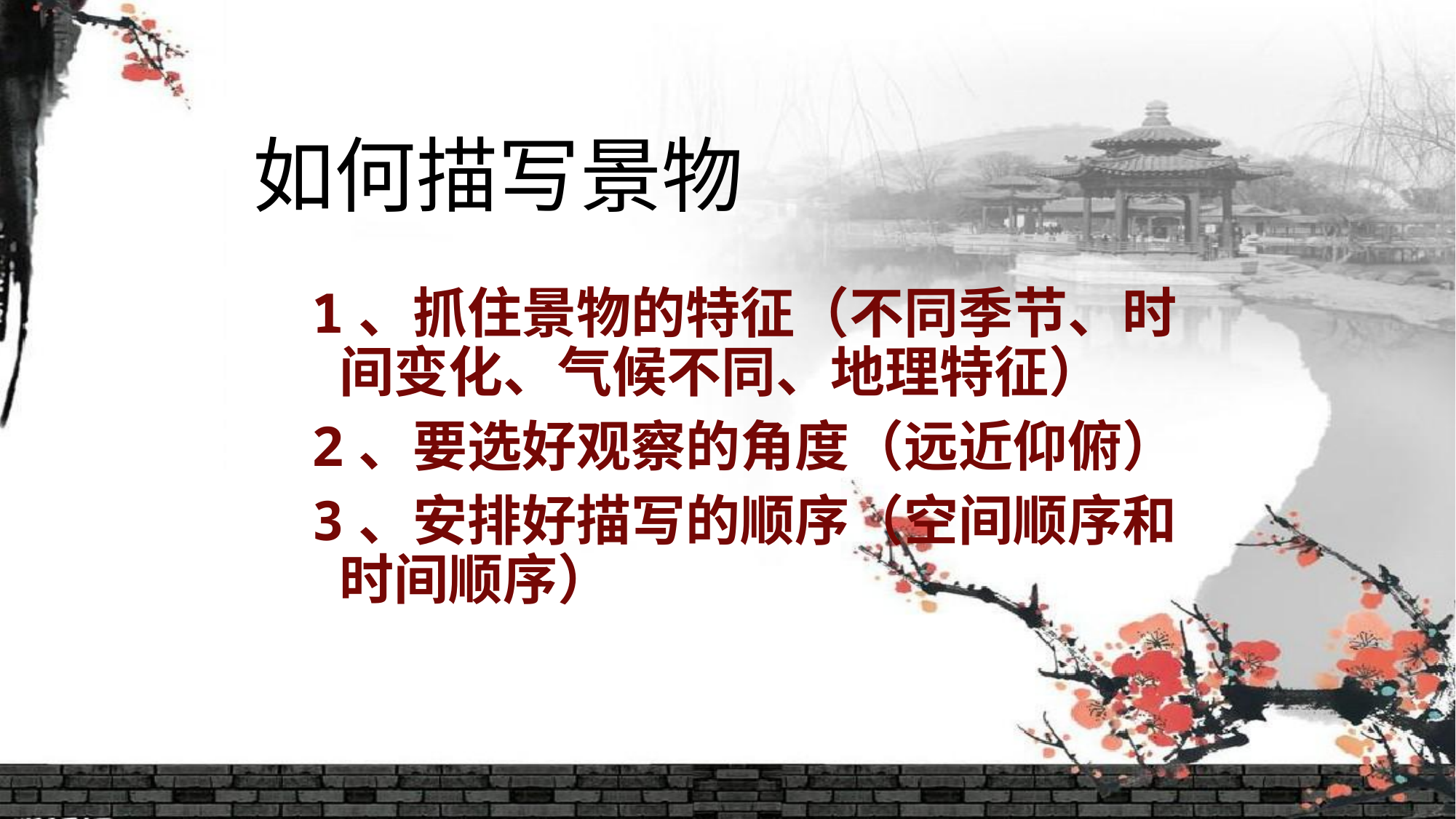

如何描写景物
1、抓住景物的特征（不同季节、时间变化、气候不同、地理特征）
2、要选好观察的角度（远近仰俯）
3、安排好描写的顺序（空间顺序和时间顺序）